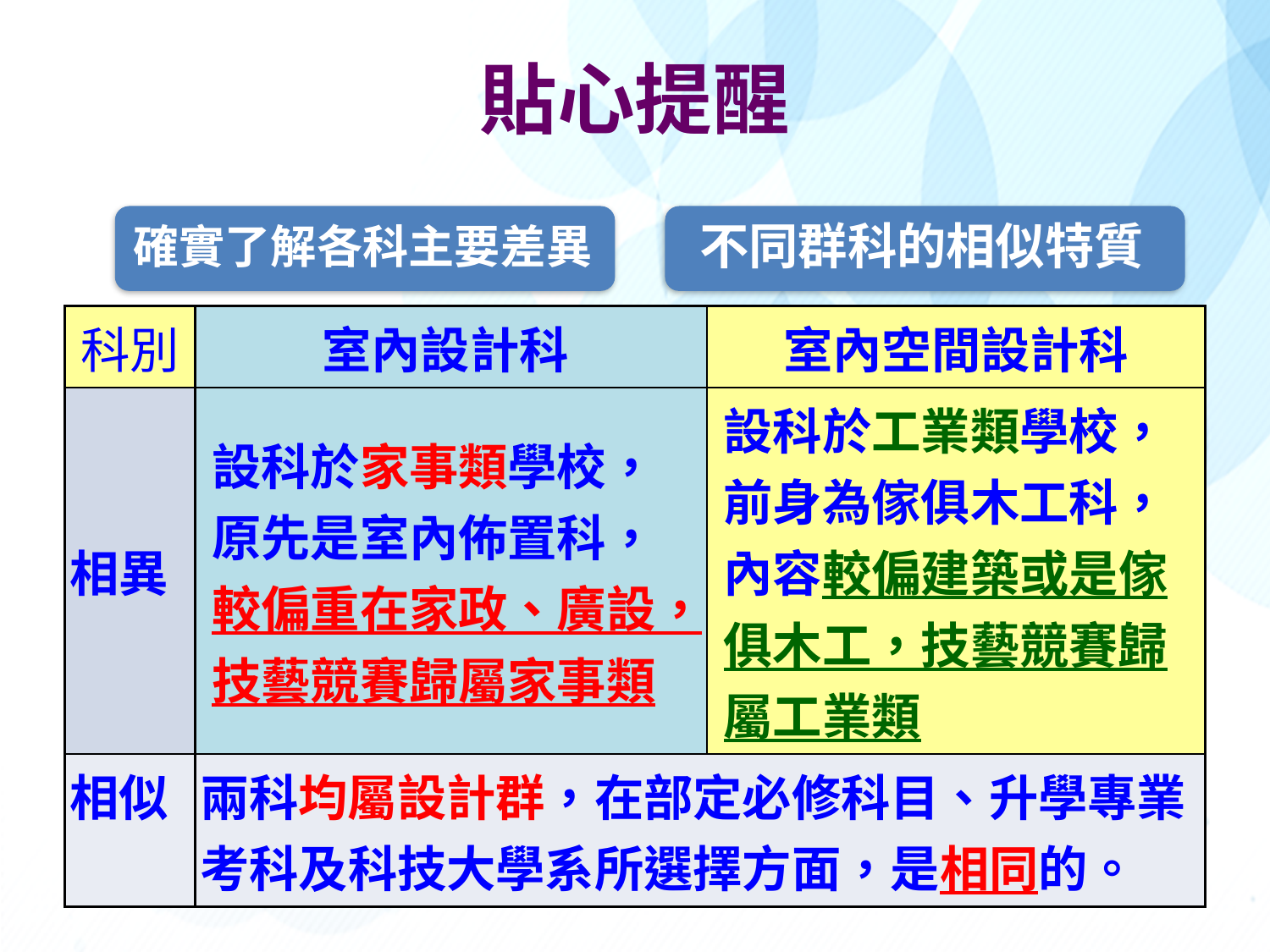

# 貼心提醒

確實了解各科主要差異

不同群科的相似特質
| 科別 | 室內設計科 | 室內空間設計科 |
| --- | --- | --- |
| 相異 | 設科於家事類學校，原先是室內佈置科，較偏重在家政、廣設，技藝競賽歸屬家事類 | 設科於工業類學校，前身為傢俱木工科，內容較偏建築或是傢俱木工，技藝競賽歸屬工業類 |
| 相似 | 兩科均屬設計群，在部定必修科目、升學專業考科及科技大學系所選擇方面，是相同的。 |  |